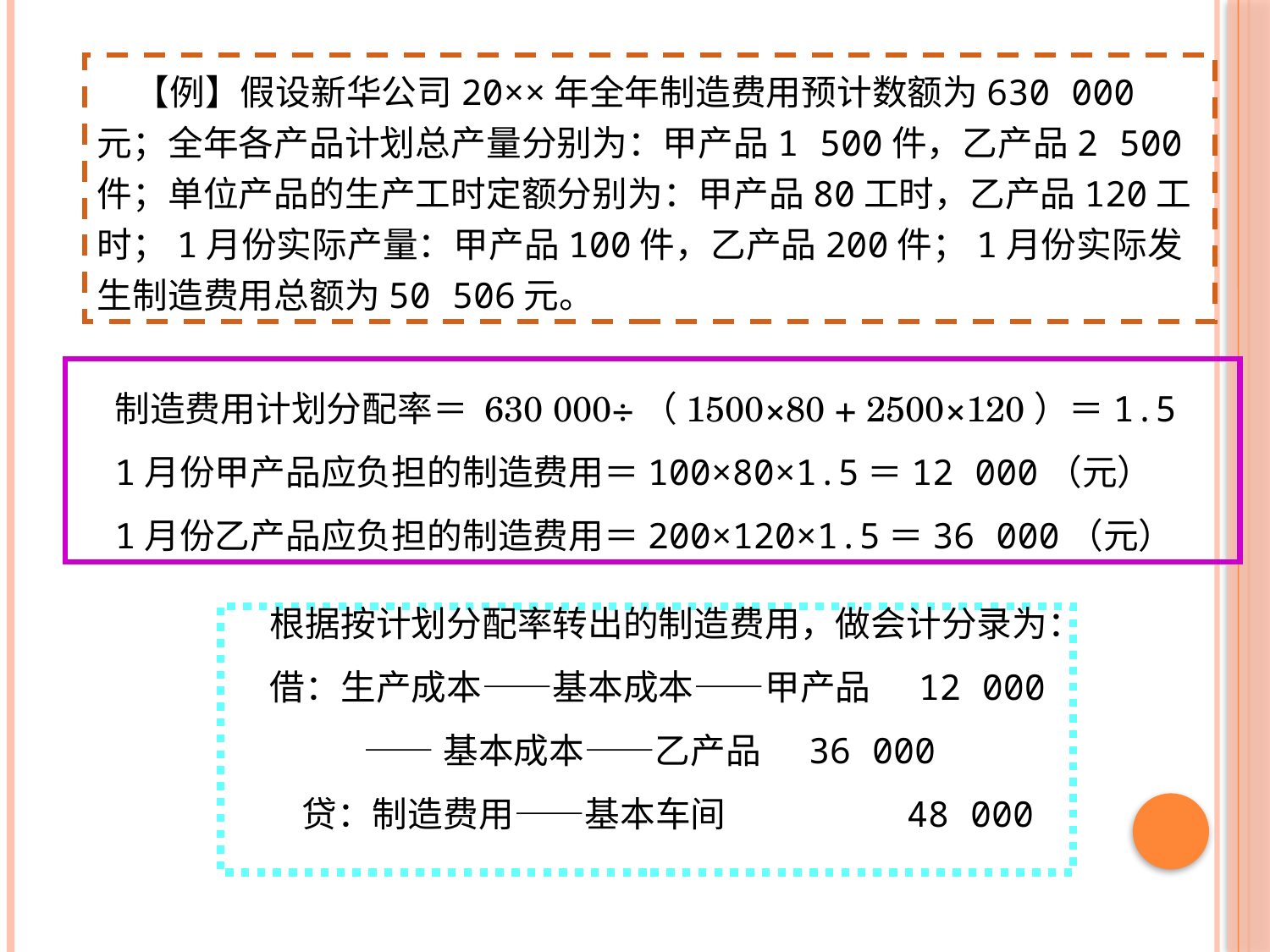

【例】假设新华公司20××年全年制造费用预计数额为630 000元；全年各产品计划总产量分别为：甲产品1 500件，乙产品2 500件；单位产品的生产工时定额分别为：甲产品80工时，乙产品120工时；1月份实际产量：甲产品100件，乙产品200件；1月份实际发生制造费用总额为50 506元。
制造费用计划分配率＝ 630 000÷（1500×80 + 2500×120）＝1.5
1月份甲产品应负担的制造费用＝100×80×1.5＝12 000（元）
1月份乙产品应负担的制造费用＝200×120×1.5＝36 000（元）
根据按计划分配率转出的制造费用，做会计分录为：
借：生产成本——基本成本——甲产品     12 000
            ——基本成本——乙产品     36 000
   贷：制造费用——基本车间                      48 000